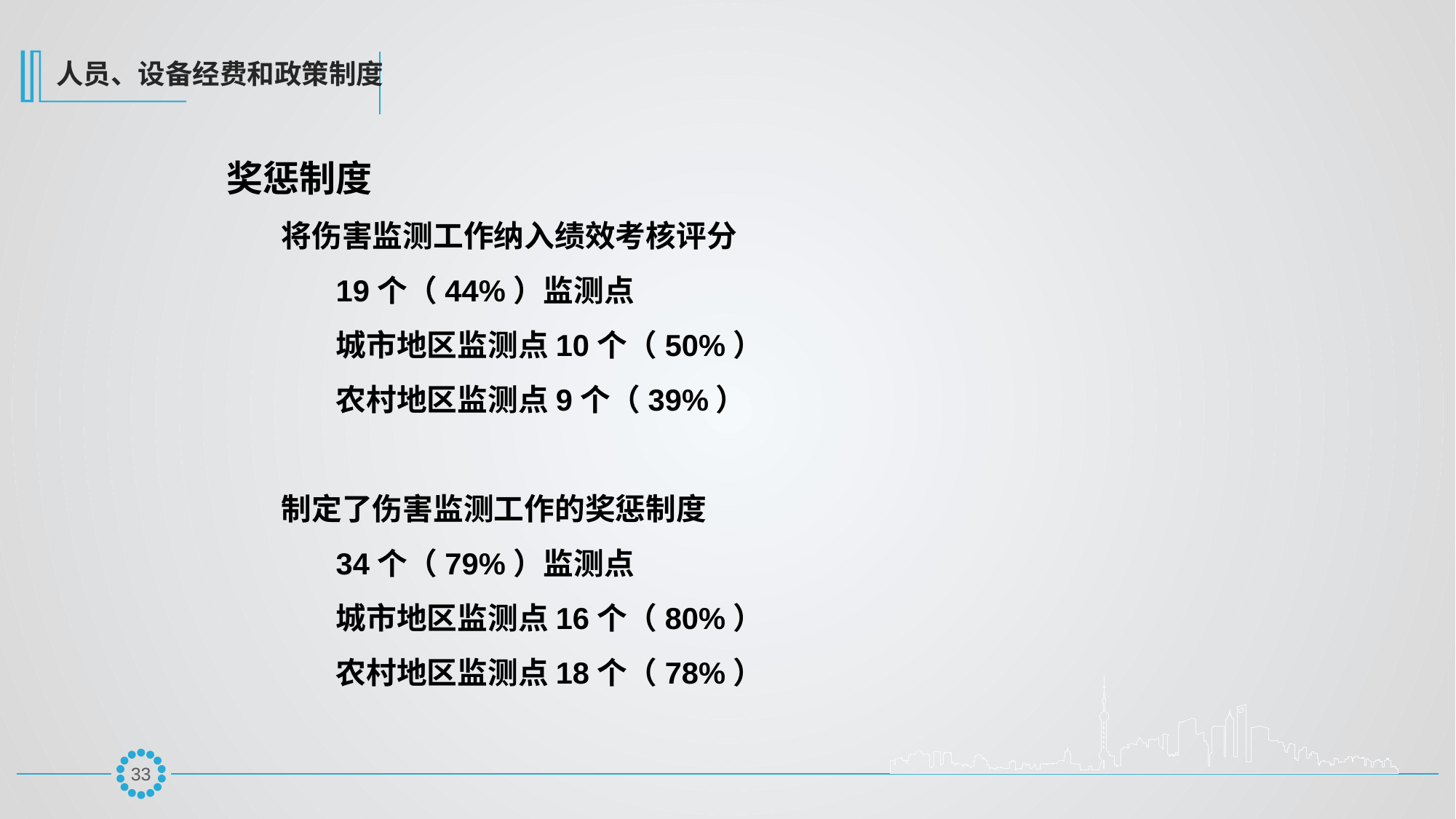

人员、设备经费和政策制度
奖惩制度
将伤害监测工作纳入绩效考核评分
19个（44%）监测点
城市地区监测点10个（50%）
农村地区监测点9个（39%）

制定了伤害监测工作的奖惩制度
34个（79%）监测点
城市地区监测点16个（80%）
农村地区监测点18个（78%）
33